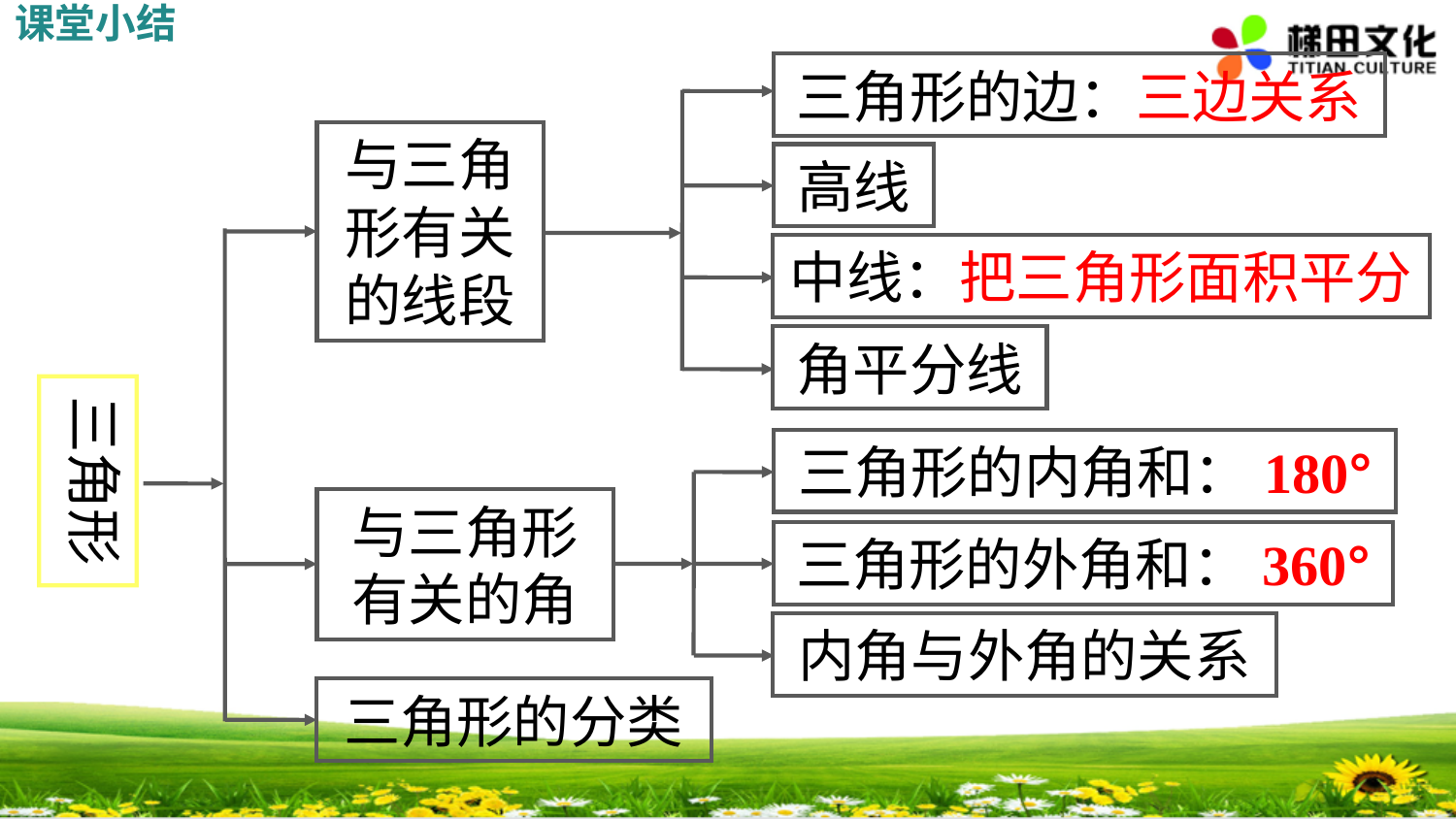

课堂小结
三角形的边：三边关系

与三角形有关的线段
高线

中线：把三角形面积平分

角平分线

三角形
三角形的内角和：180°

与三角形有关的角
三角形的外角和：360°

内角与外角的关系

三角形的分类